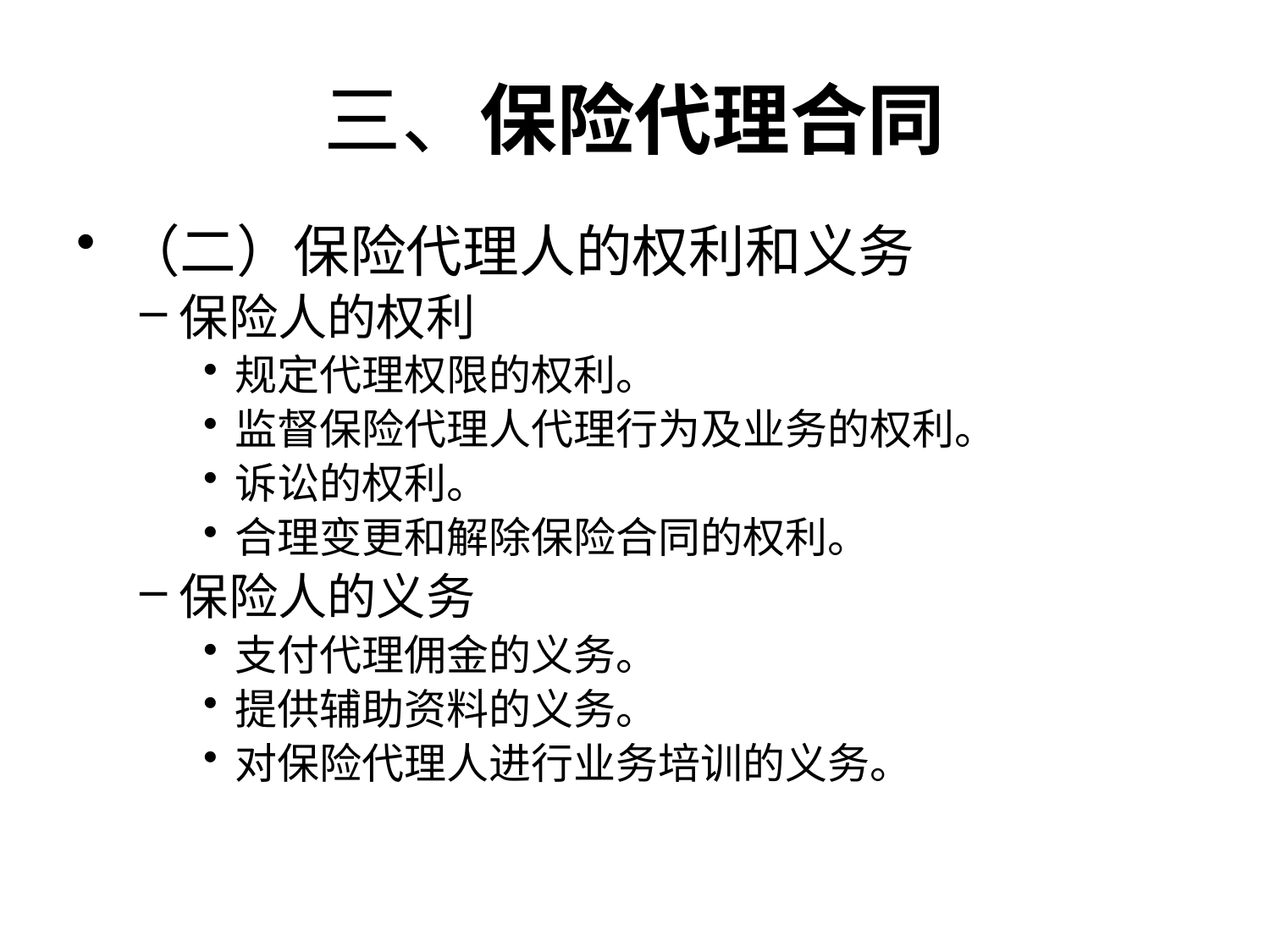

# 三、保险代理合同
（二）保险代理人的权利和义务
保险人的权利
规定代理权限的权利。
监督保险代理人代理行为及业务的权利。
诉讼的权利。
合理变更和解除保险合同的权利。
保险人的义务
支付代理佣金的义务。
提供辅助资料的义务。
对保险代理人进行业务培训的义务。